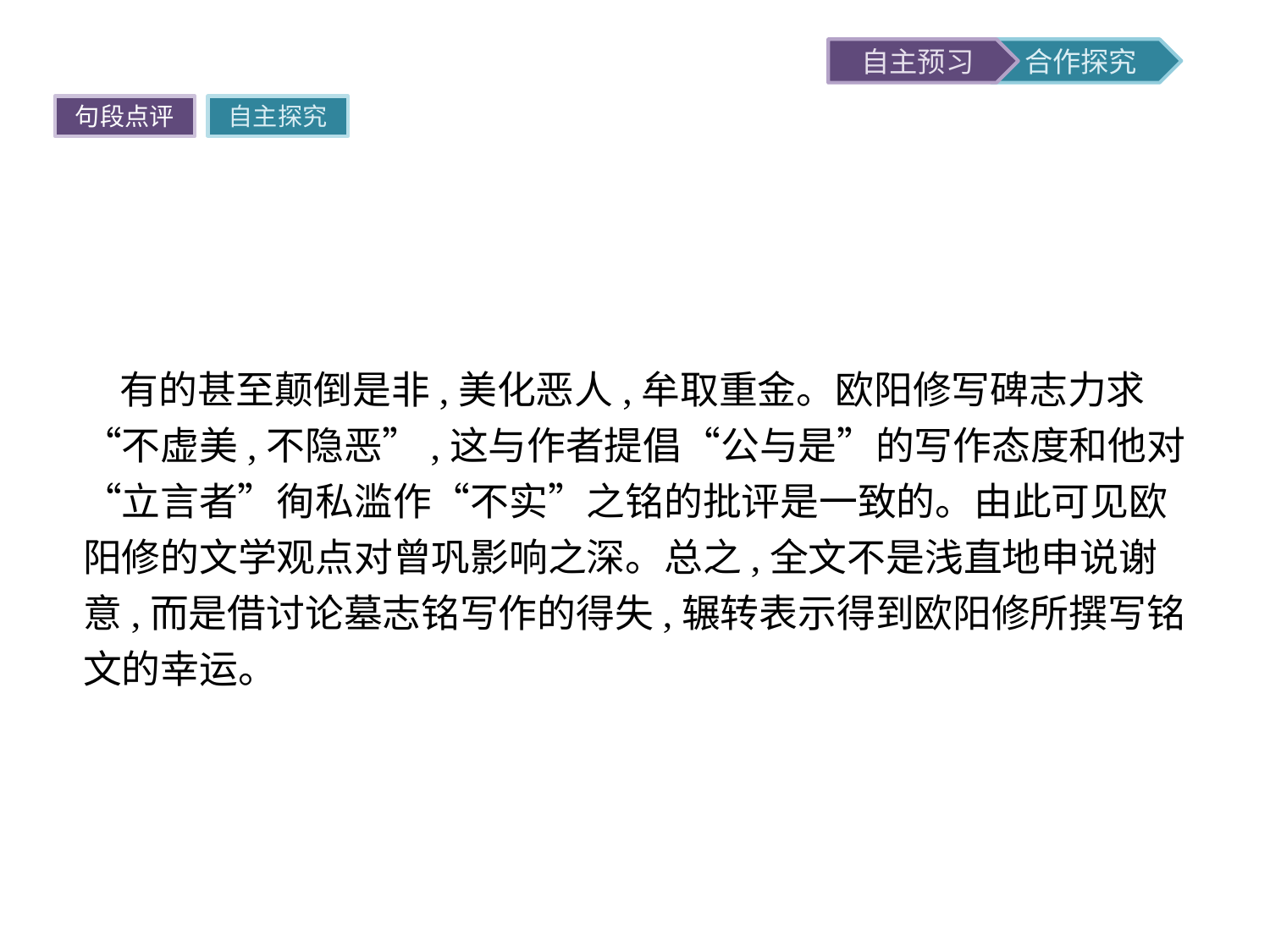

句段点评
自主探究
有的甚至颠倒是非,美化恶人,牟取重金。欧阳修写碑志力求“不虚美,不隐恶”,这与作者提倡“公与是”的写作态度和他对“立言者”徇私滥作“不实”之铭的批评是一致的。由此可见欧阳修的文学观点对曾巩影响之深。总之,全文不是浅直地申说谢意,而是借讨论墓志铭写作的得失,辗转表示得到欧阳修所撰写铭文的幸运。